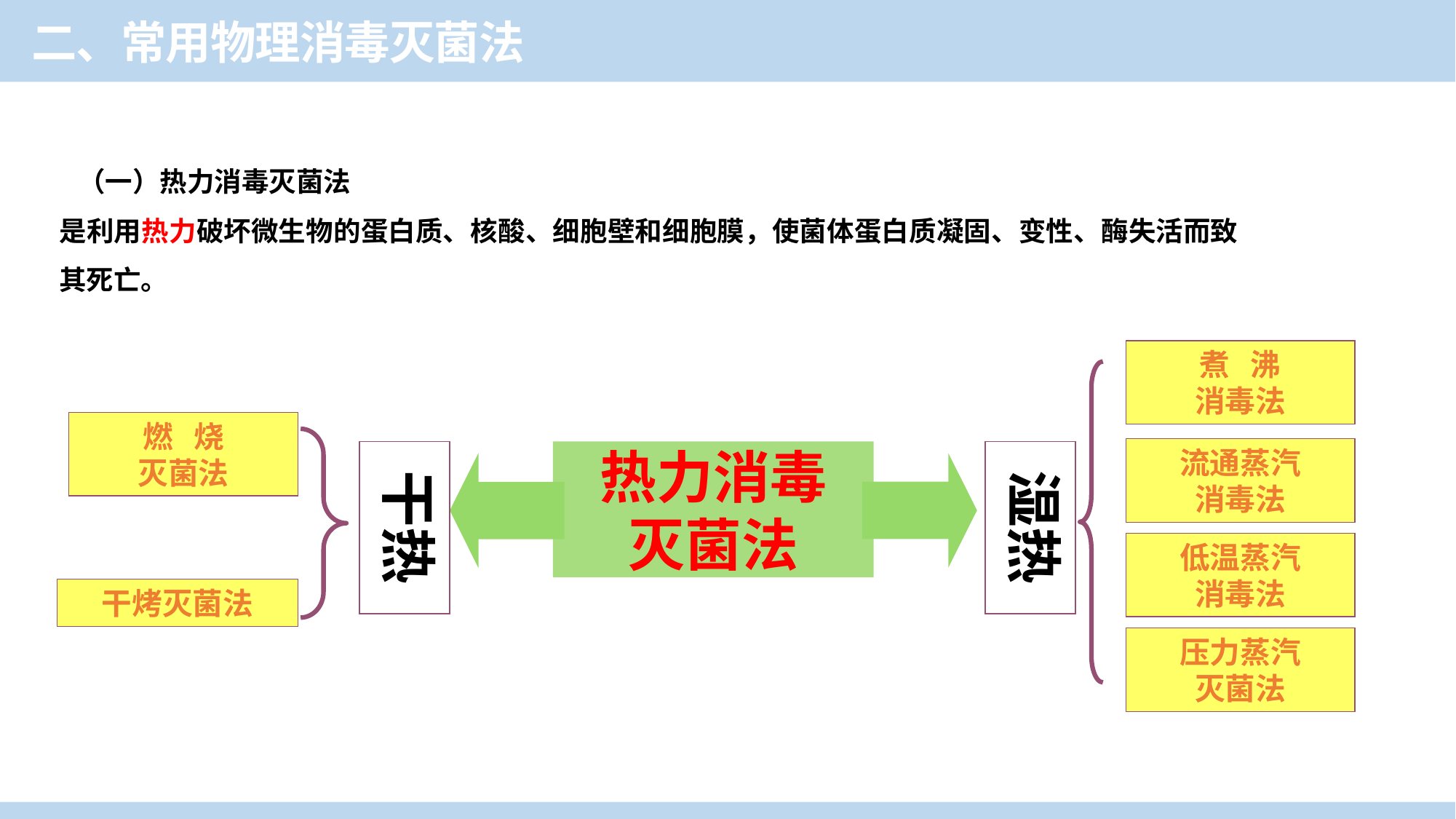

二、常用物理消毒灭菌法
  （一）热力消毒灭菌法
是利用热力破坏微生物的蛋白质、核酸、细胞壁和细胞膜，使菌体蛋白质凝固、变性、酶失活而致其死亡。
煮   沸
消毒法

燃   烧
灭菌法

流通蒸汽
消毒法
干热
热力消毒
灭菌法
湿热

低温蒸汽
消毒法
干烤灭菌法
压力蒸汽
灭菌法